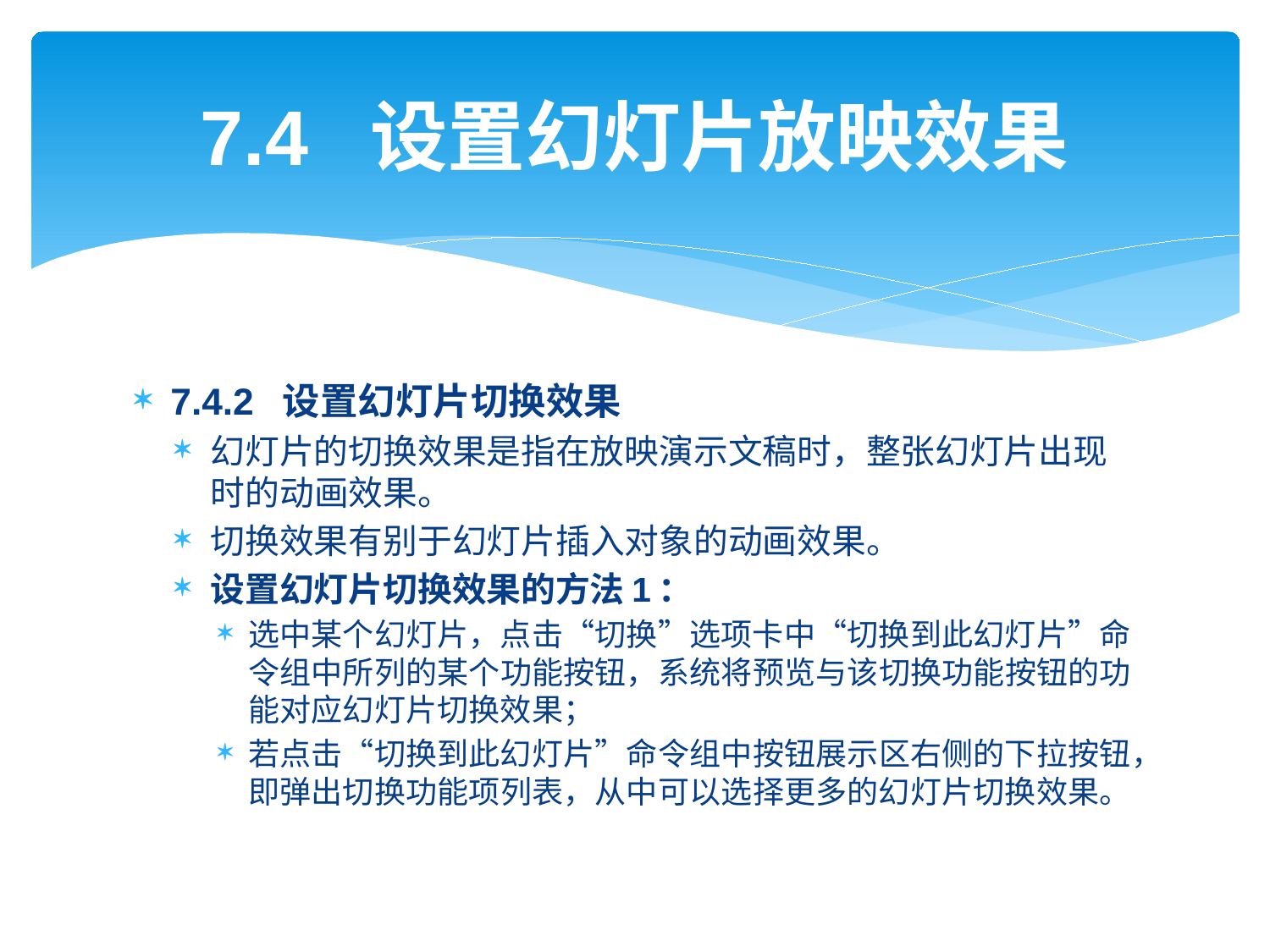

# 7.4  设置幻灯片放映效果
7.4.2  设置幻灯片切换效果
幻灯片的切换效果是指在放映演示文稿时，整张幻灯片出现时的动画效果。
切换效果有别于幻灯片插入对象的动画效果。
设置幻灯片切换效果的方法1：
选中某个幻灯片，点击“切换”选项卡中“切换到此幻灯片”命令组中所列的某个功能按钮，系统将预览与该切换功能按钮的功能对应幻灯片切换效果；
若点击“切换到此幻灯片”命令组中按钮展示区右侧的下拉按钮，即弹出切换功能项列表，从中可以选择更多的幻灯片切换效果。